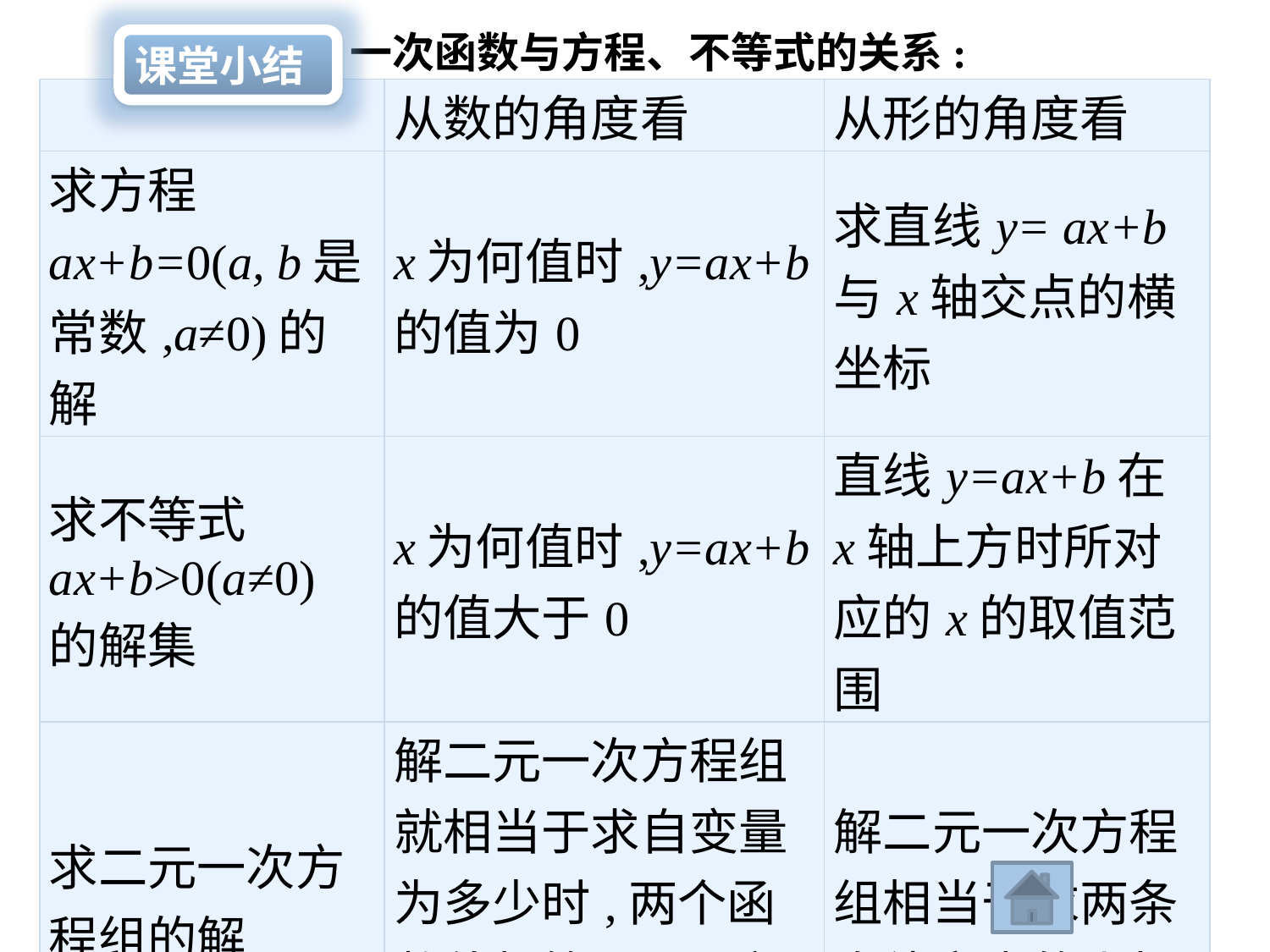

一次函数与方程、不等式的关系:
课堂小结
|  | 从数的角度看 | 从形的角度看 |
| --- | --- | --- |
| 求方程ax+b=0(a, b是常数,a≠0)的解 | x为何值时,y=ax+b的值为0 | 求直线y= ax+b与x轴交点的横坐标 |
| 求不等式ax+b>0(a≠0)的解集 | x为何值时,y=ax+b的值大于0 | 直线y=ax+b在x轴上方时所对应的x的取值范围 |
| 求二元一次方程组的解 | 解二元一次方程组就相当于求自变量为多少时,两个函数值相等,以及这个函数值是多少 | 解二元一次方程组相当于求两条直线交点的坐标 |